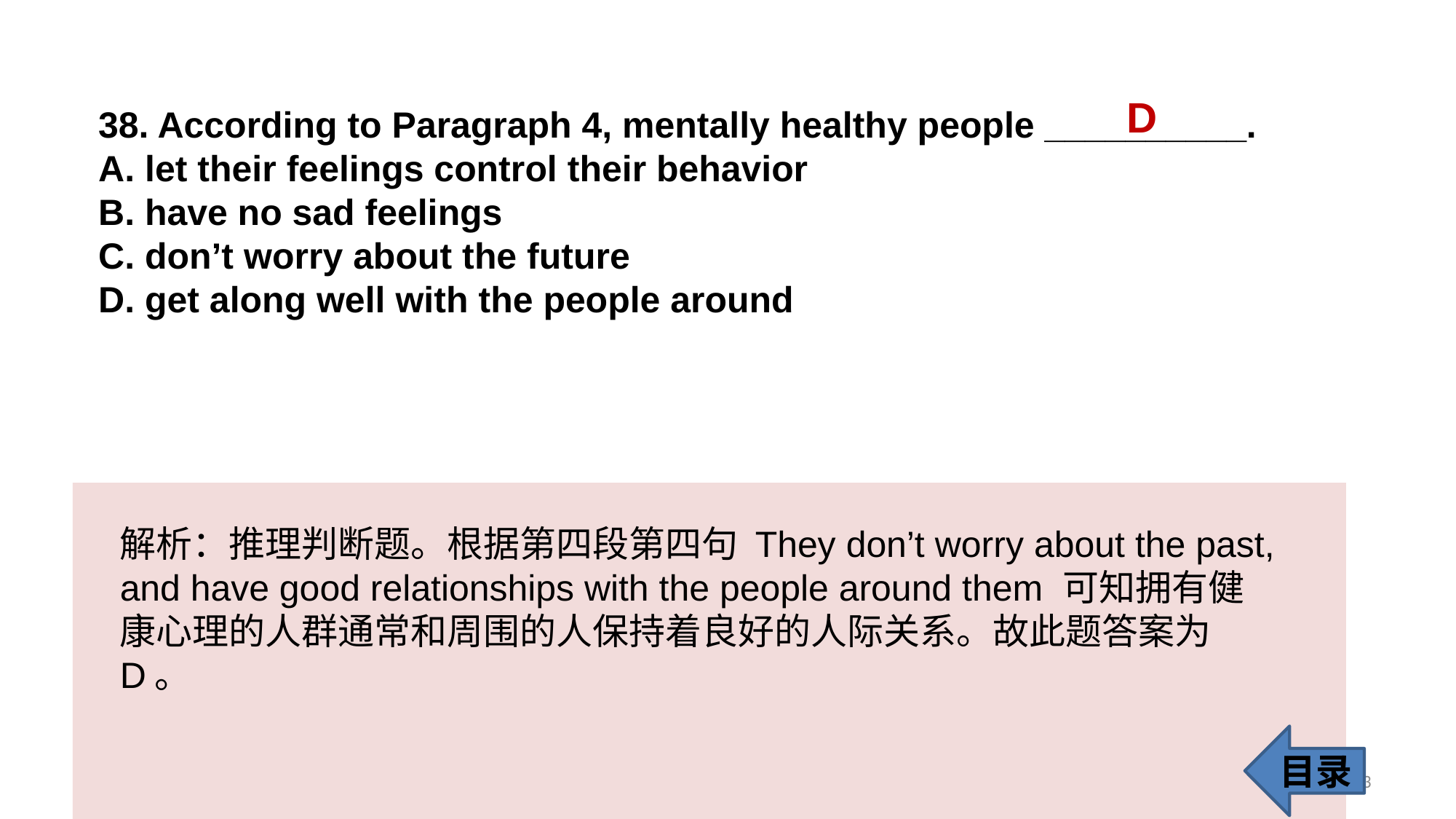

D
38. According to Paragraph 4, mentally healthy people __________.
A. let their feelings control their behavior
B. have no sad feelings
C. don’t worry about the future
D. get along well with the people around

解析：推理判断题。根据第四段第四句 They don’t worry about the past, and have good relationships with the people around them 可知拥有健康心理的人群通常和周围的人保持着良好的人际关系。故此题答案为 D。
目录
43